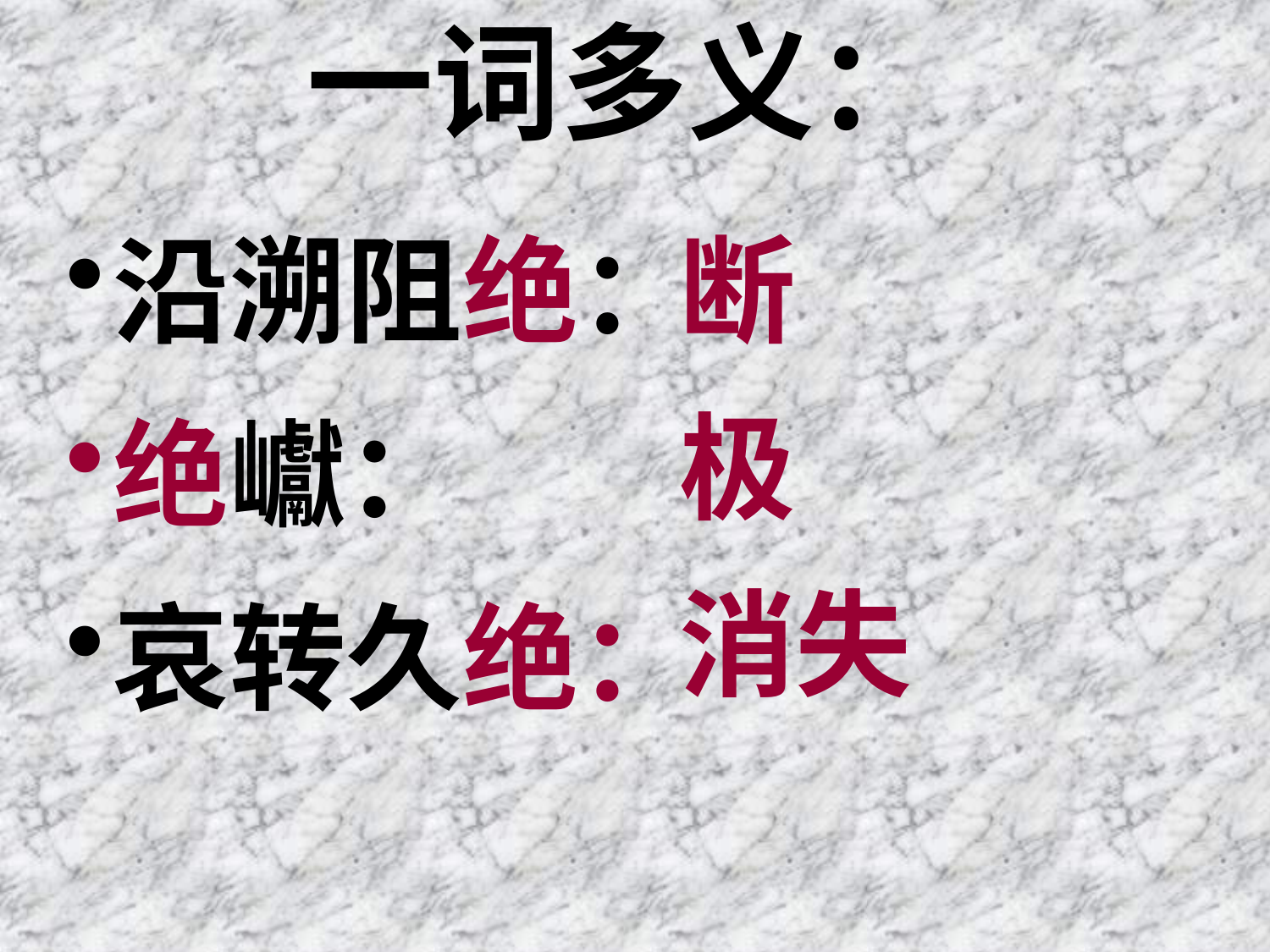

# 一词多义：
沿溯阻绝：
绝巘：
哀转久绝：

断
极
消失